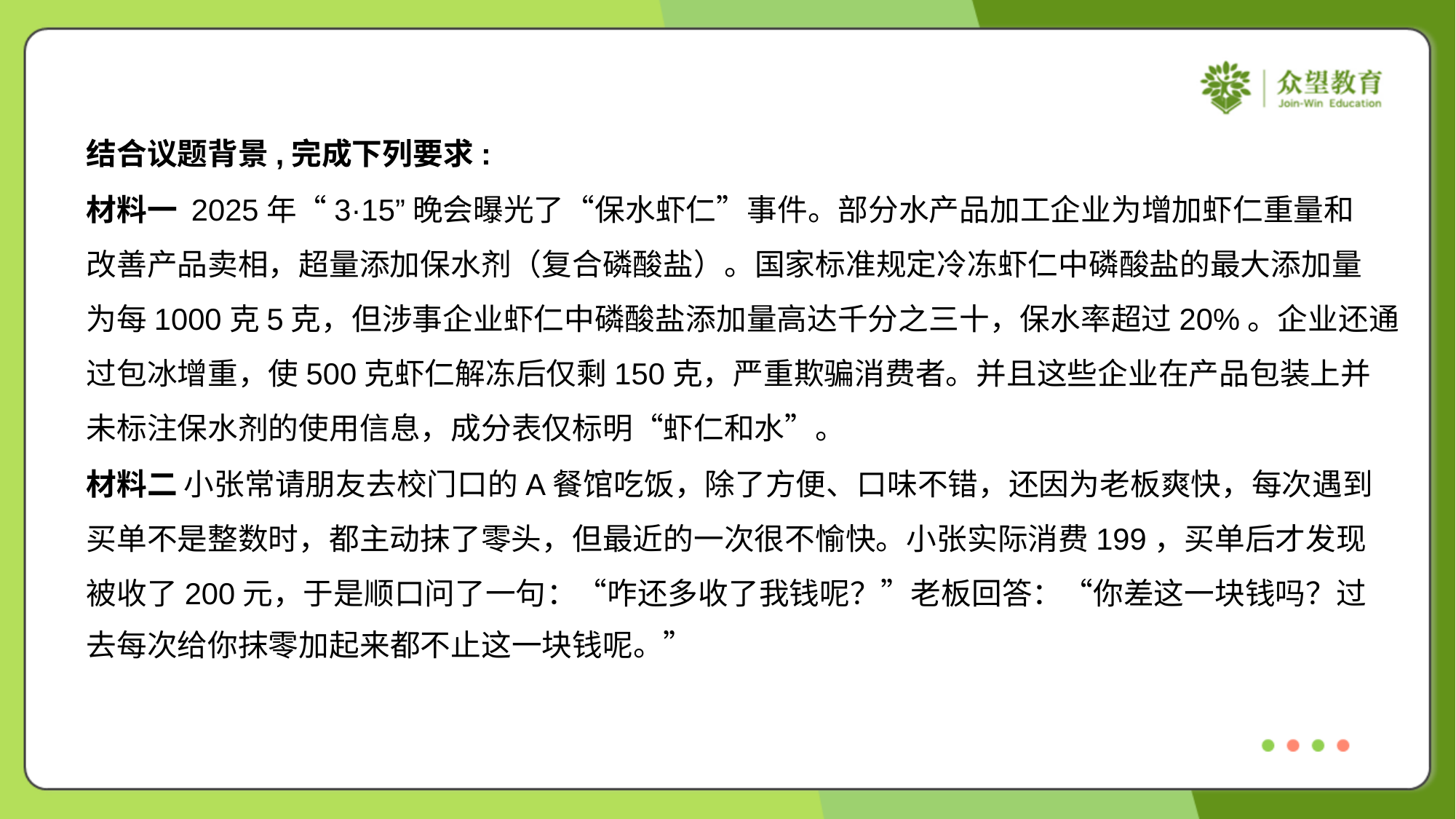

结合议题背景,完成下列要求:
材料一 2025年“3·15”晚会曝光了“保水虾仁”事件。部分水产品加工企业为增加虾仁重量和
改善产品卖相，超量添加保水剂（复合磷酸盐）。国家标准规定冷冻虾仁中磷酸盐的最大添加量
为每1000克5克，但涉事企业虾仁中磷酸盐添加量高达千分之三十，保水率超过20%。企业还通
过包冰增重，使500克虾仁解冻后仅剩150克，严重欺骗消费者。并且这些企业在产品包装上并
未标注保水剂的使用信息，成分表仅标明“虾仁和水”。
材料二 小张常请朋友去校门口的A餐馆吃饭，除了方便、口味不错，还因为老板爽快，每次遇到
买单不是整数时，都主动抹了零头，但最近的一次很不愉快。小张实际消费199，买单后才发现
被收了200元，于是顺口问了一句：“咋还多收了我钱呢？”老板回答：“你差这一块钱吗？过
去每次给你抹零加起来都不止这一块钱呢。”